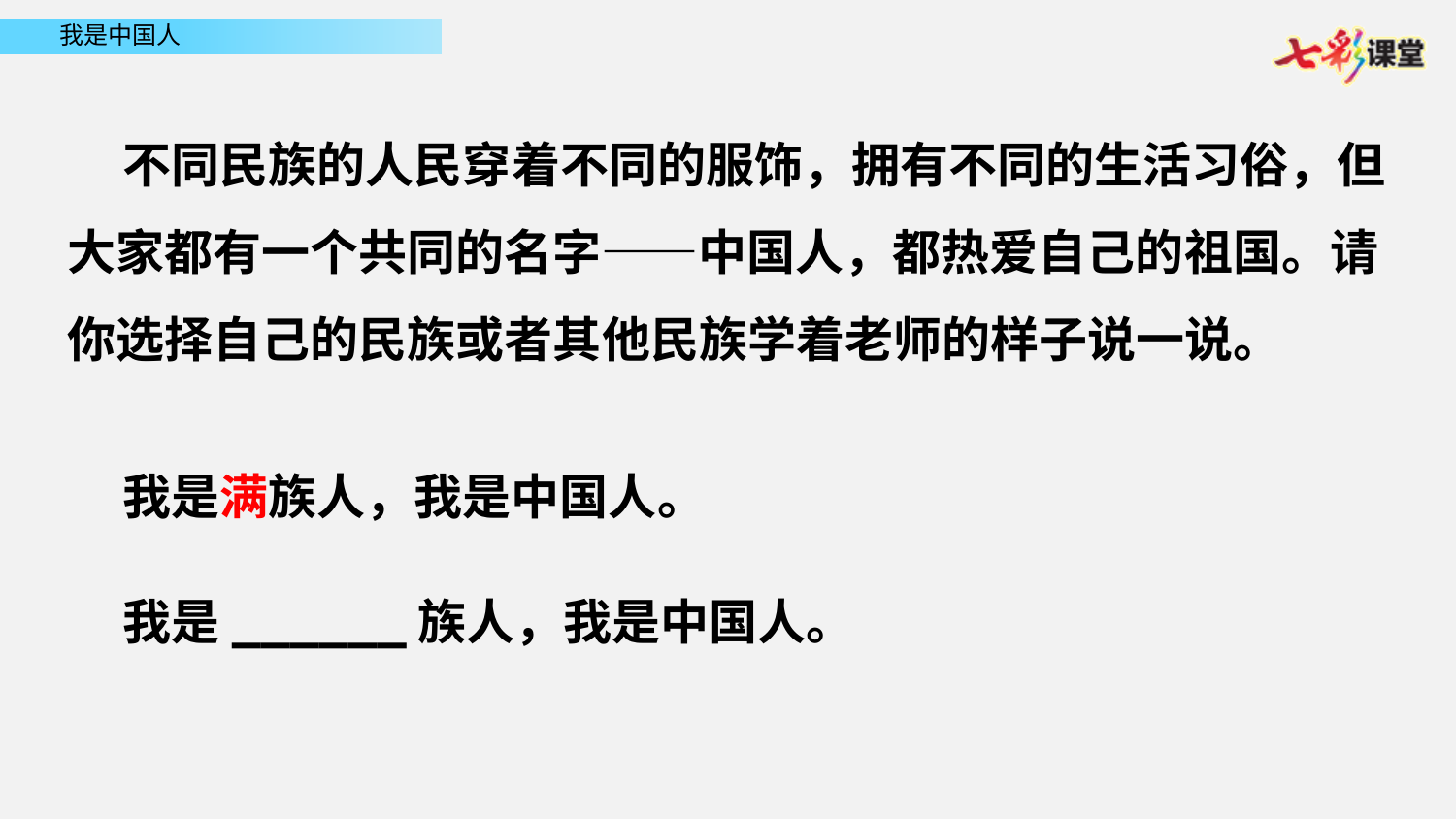

不同民族的人民穿着不同的服饰，拥有不同的生活习俗，但大家都有一个共同的名字——中国人，都热爱自己的祖国。请你选择自己的民族或者其他民族学着老师的样子说一说。
    我是满族人，我是中国人。
    我是______族人，我是中国人。